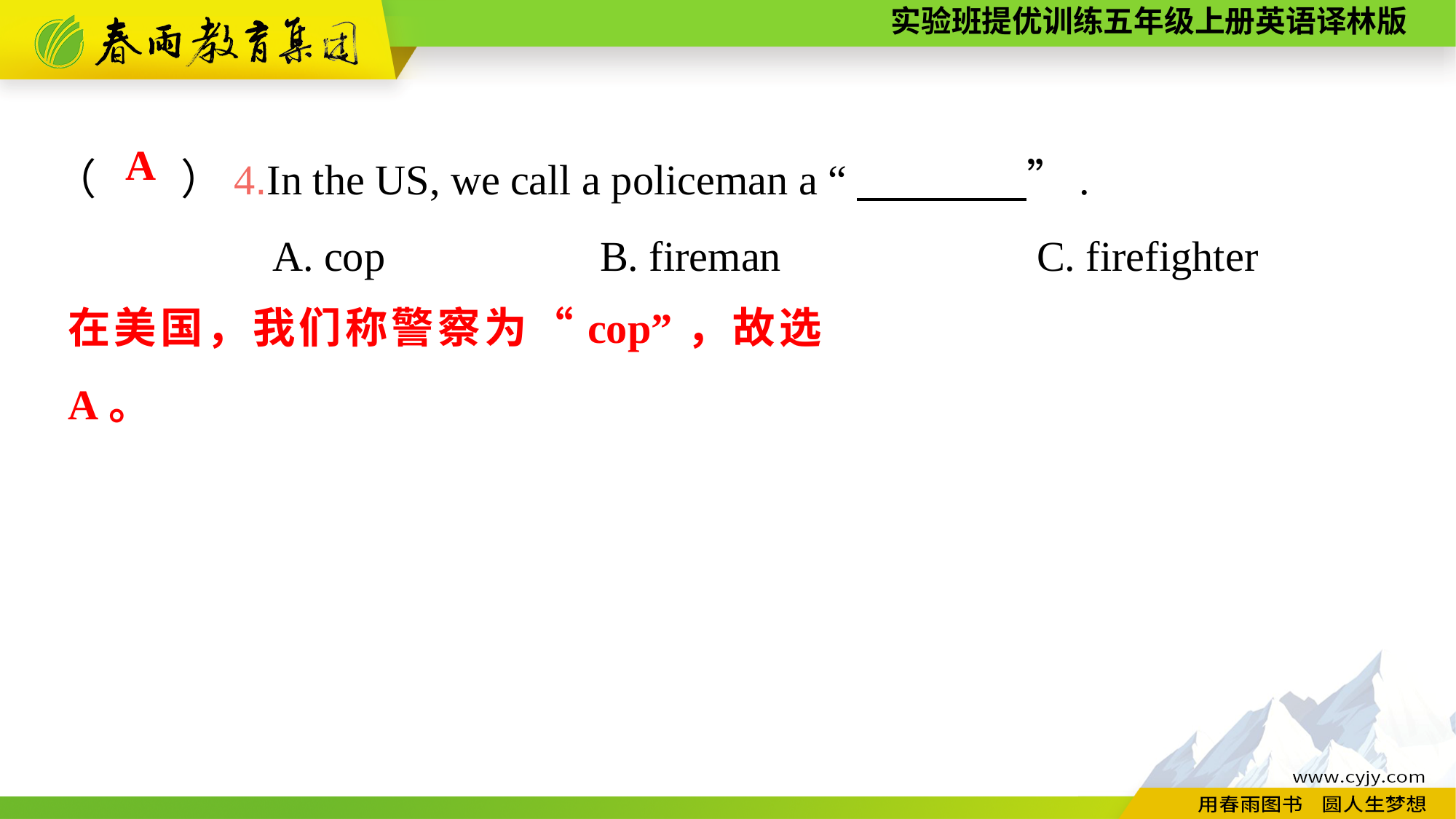

（　　）4.In the US, we call a policeman a “　　　　”.
		A. cop		B. fireman			C. firefighter
A
在美国，我们称警察为“cop”，故选A。